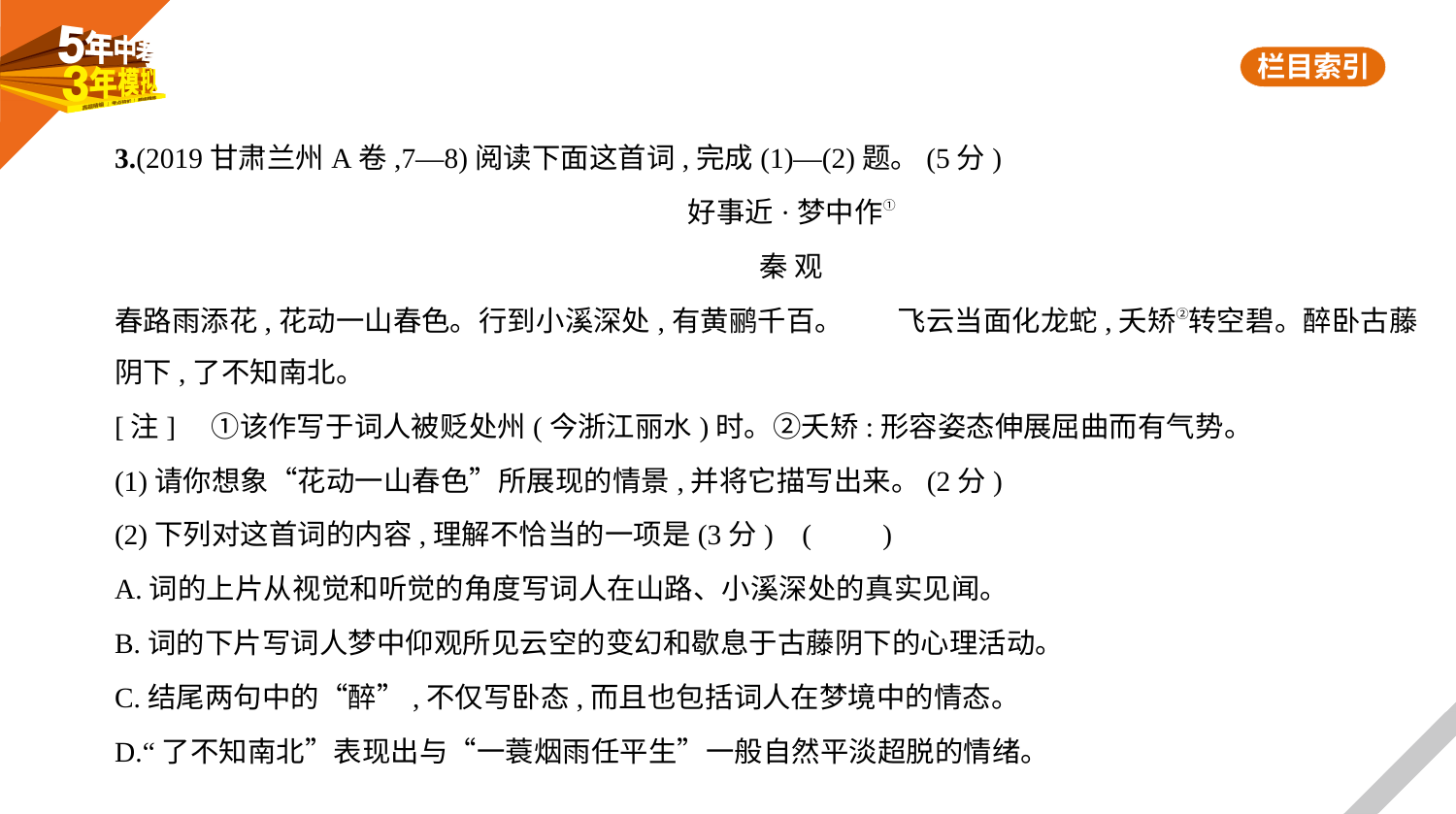

3.(2019甘肃兰州A卷,7—8)阅读下面这首词,完成(1)—(2)题。(5分)
好事近·梦中作①
秦 观
春路雨添花,花动一山春色。行到小溪深处,有黄鹂千百。　    飞云当面化龙蛇,夭矫②转空碧。醉卧古藤
阴下,了不知南北。
[注]　①该作写于词人被贬处州(今浙江丽水)时。②夭矫:形容姿态伸展屈曲而有气势。
(1)请你想象“花动一山春色”所展现的情景,并将它描写出来。(2分)
(2)下列对这首词的内容,理解不恰当的一项是(3分) (　　)
A.词的上片从视觉和听觉的角度写词人在山路、小溪深处的真实见闻。
B.词的下片写词人梦中仰观所见云空的变幻和歇息于古藤阴下的心理活动。
C.结尾两句中的“醉”,不仅写卧态,而且也包括词人在梦境中的情态。
D.“了不知南北”表现出与“一蓑烟雨任平生”一般自然平淡超脱的情绪。